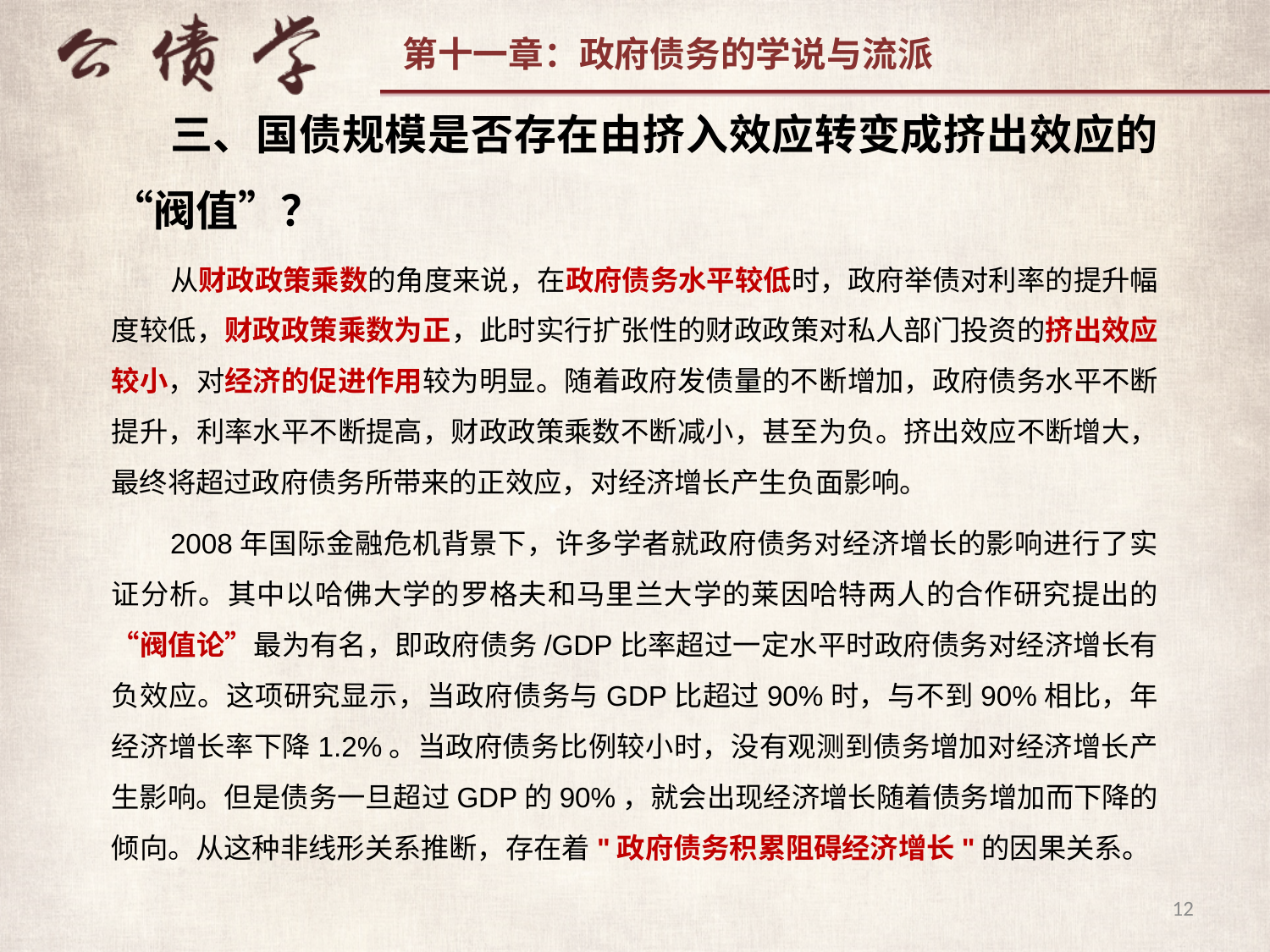

三、国债规模是否存在由挤入效应转变成挤出效应的“阀值”？
从财政政策乘数的角度来说，在政府债务水平较低时，政府举债对利率的提升幅度较低，财政政策乘数为正，此时实行扩张性的财政政策对私人部门投资的挤出效应较小，对经济的促进作用较为明显。随着政府发债量的不断增加，政府债务水平不断提升，利率水平不断提高，财政政策乘数不断减小，甚至为负。挤出效应不断增大，最终将超过政府债务所带来的正效应，对经济增长产生负面影响。
2008年国际金融危机背景下，许多学者就政府债务对经济增长的影响进行了实证分析。其中以哈佛大学的罗格夫和马里兰大学的莱因哈特两人的合作研究提出的“阀值论”最为有名，即政府债务/GDP比率超过一定水平时政府债务对经济增长有负效应。这项研究显示，当政府债务与GDP比超过90%时，与不到90%相比，年经济增长率下降1.2%。当政府债务比例较小时，没有观测到债务增加对经济增长产生影响。但是债务一旦超过GDP的90%，就会出现经济增长随着债务增加而下降的倾向。从这种非线形关系推断，存在着"政府债务积累阻碍经济增长"的因果关系。
12